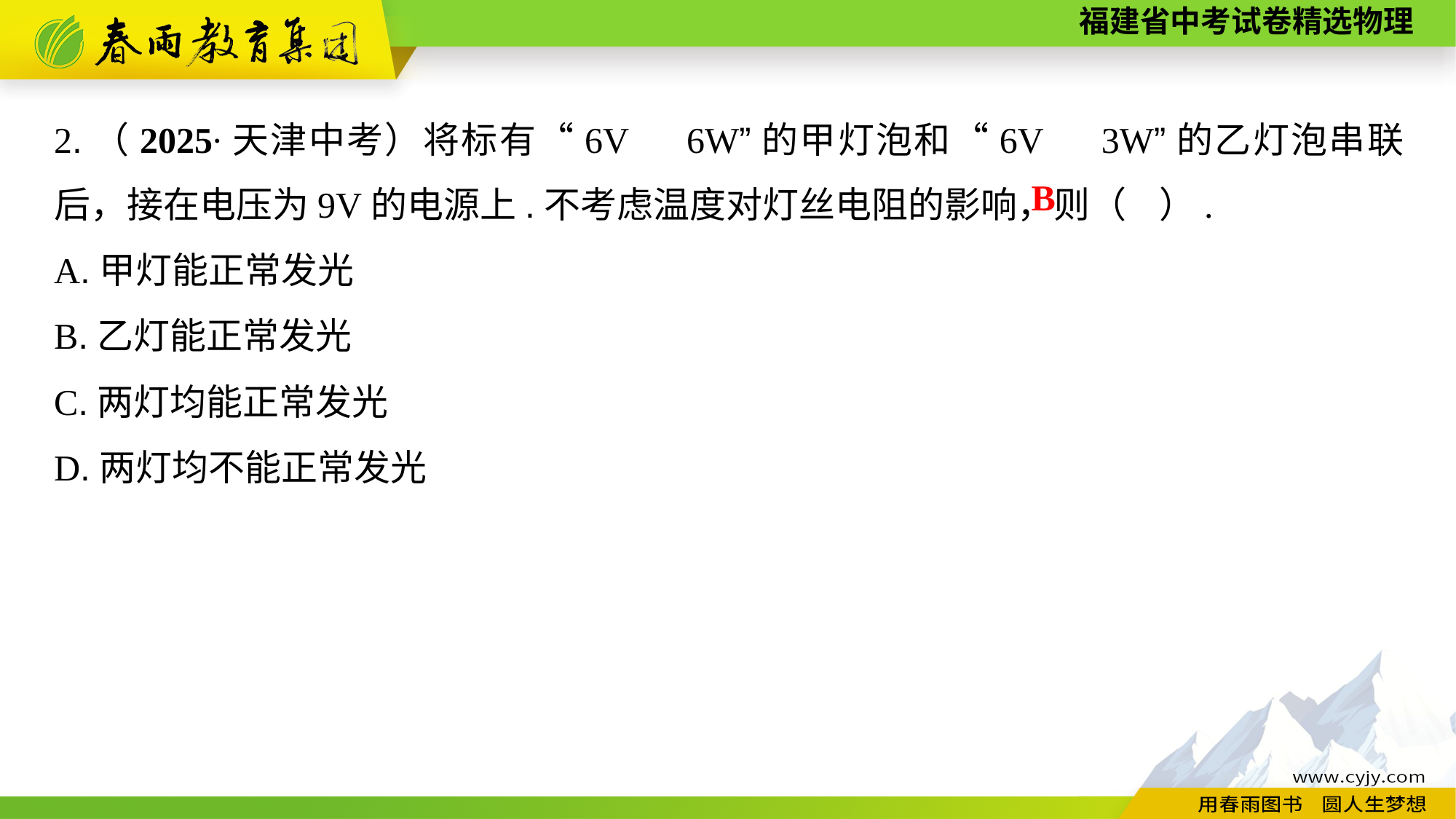

2.（2025∙天津中考）将标有“6V　6W”的甲灯泡和“6V　3W”的乙灯泡串联后，接在电压为9V的电源上.不考虑温度对灯丝电阻的影响，则（    ）.
A.甲灯能正常发光
B.乙灯能正常发光
C.两灯均能正常发光
D.两灯均不能正常发光
B